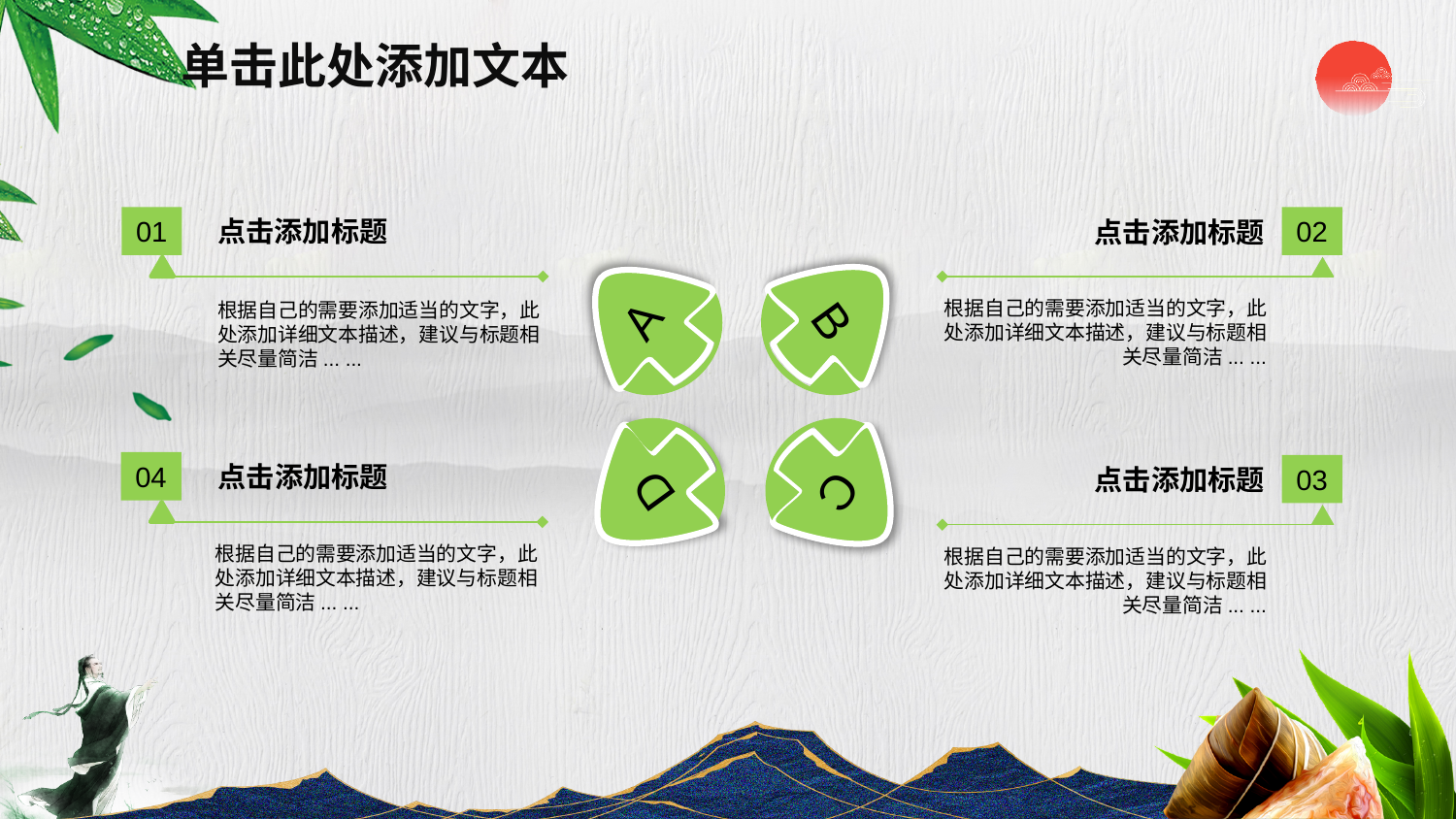

单击此处添加文本
02
点击添加标题

根据自己的需要添加适当的文字，此处添加详细文本描述，建议与标题相关尽量简洁... ...
01
点击添加标题

根据自己的需要添加适当的文字，此处添加详细文本描述，建议与标题相关尽量简洁... ...

B

A

C

D
点击添加标题
04

根据自己的需要添加适当的文字，此处添加详细文本描述，建议与标题相关尽量简洁... ...
点击添加标题
03

根据自己的需要添加适当的文字，此处添加详细文本描述，建议与标题相关尽量简洁... ...